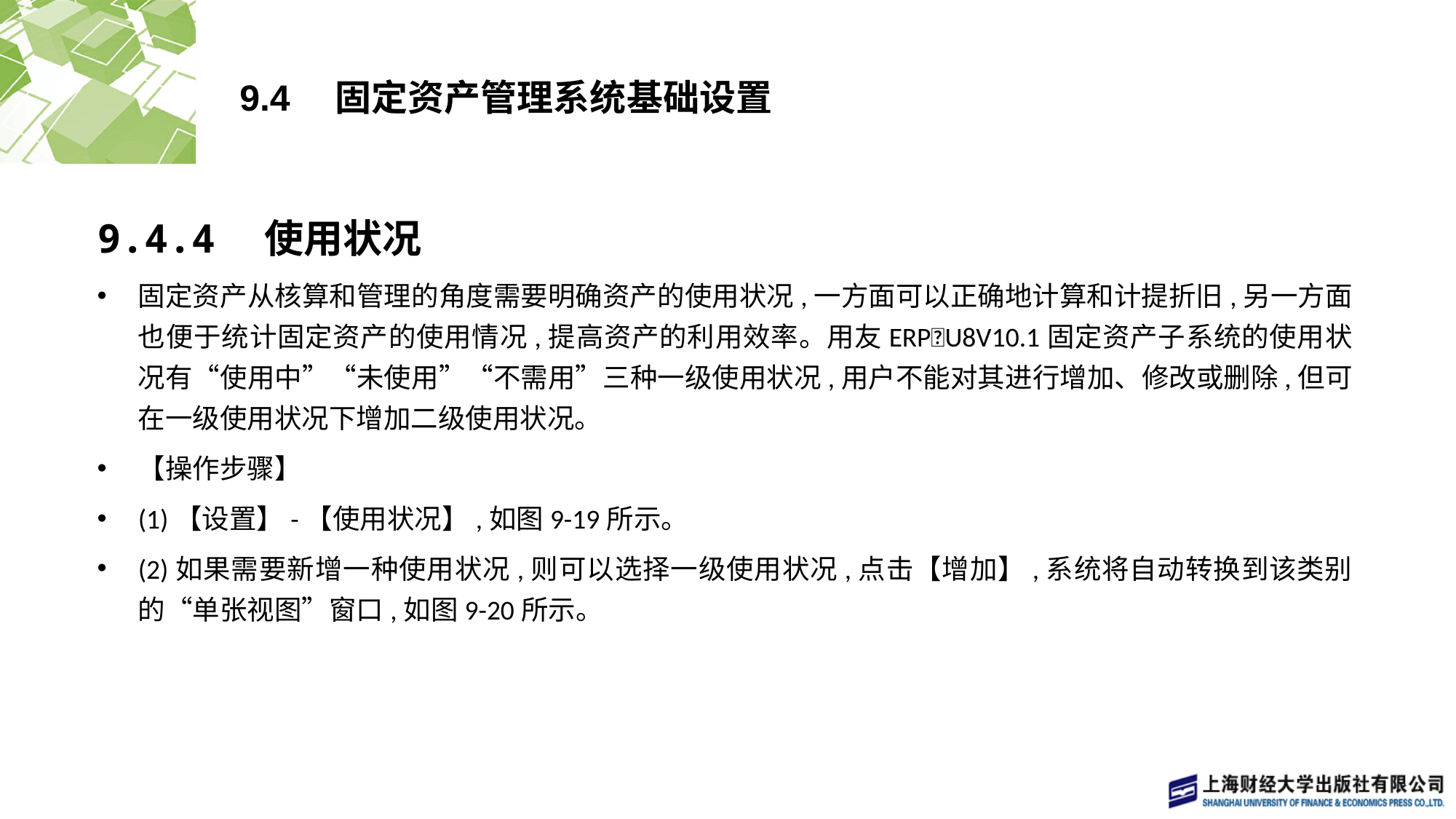

# 9.4　固定资产管理系统基础设置
9.4.4　使用状况
固定资产从核算和管理的角度需要明确资产的使用状况,一方面可以正确地计算和计提折旧,另一方面也便于统计固定资产的使用情况,提高资产的利用效率。用友ERP􀆼U8V10.1固定资产子系统的使用状况有“使用中”“未使用”“不需用”三种一级使用状况,用户不能对其进行增加、修改或删除,但可在一级使用状况下增加二级使用状况。
【操作步骤】
(1)【设置】-【使用状况】,如图9-19所示。
(2)如果需要新增一种使用状况,则可以选择一级使用状况,点击【增加】,系统将自动转换到该类别的“单张视图”窗口,如图9-20所示。